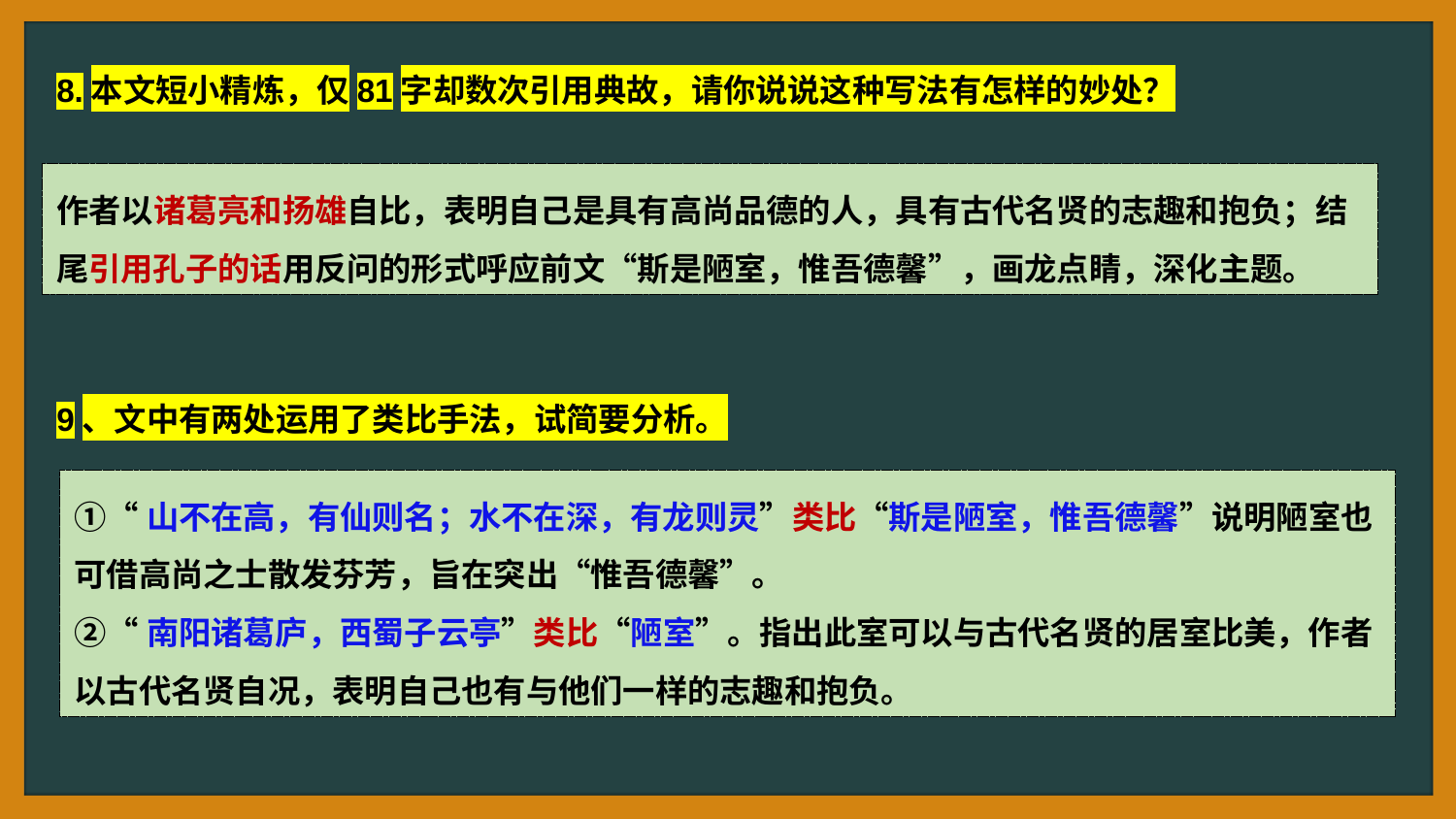

8.本文短小精炼，仅81字却数次引用典故，请你说说这种写法有怎样的妙处？
作者以诸葛亮和扬雄自比，表明自己是具有高尚品德的人，具有古代名贤的志趣和抱负；结尾引用孔子的话用反问的形式呼应前文“斯是陋室，惟吾德馨”，画龙点睛，深化主题。
9、文中有两处运用了类比手法，试简要分析。
①“山不在高，有仙则名；水不在深，有龙则灵”类比“斯是陋室，惟吾德馨”说明陋室也可借高尚之士散发芬芳，旨在突出“惟吾德馨”。
②“南阳诸葛庐，西蜀子云亭”类比“陋室”。指出此室可以与古代名贤的居室比美，作者以古代名贤自况，表明自己也有与他们一样的志趣和抱负。